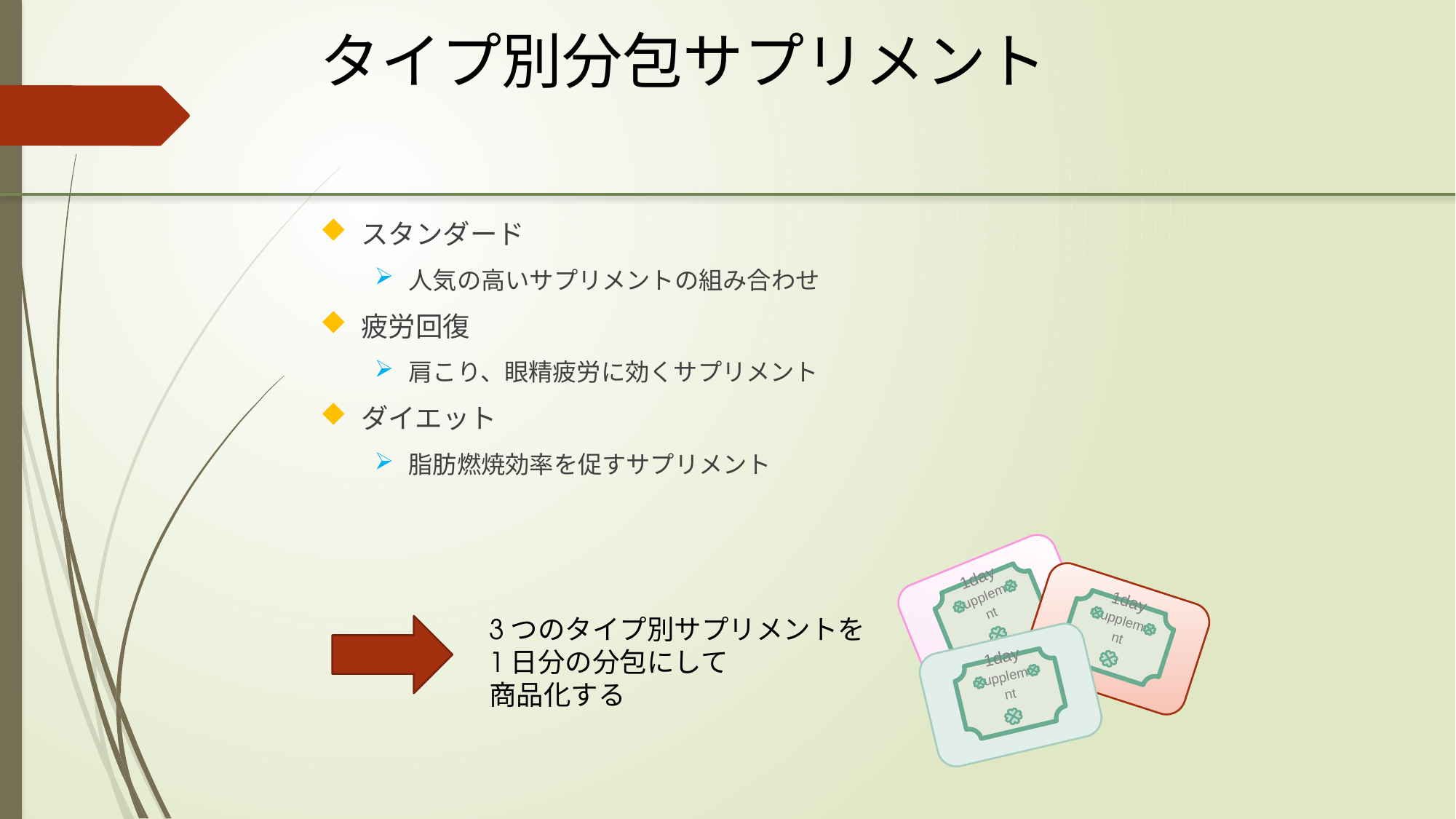

# タイプ別分包サプリメント
スタンダード
人気の高いサプリメントの組み合わせ
疲労回復
肩こり、眼精疲労に効くサプリメント
ダイエット
脂肪燃焼効率を促すサプリメント

1day
supplement

1day
supplement

1day
supplement

3つのタイプ別サプリメントを
1日分の分包にして
商品化する